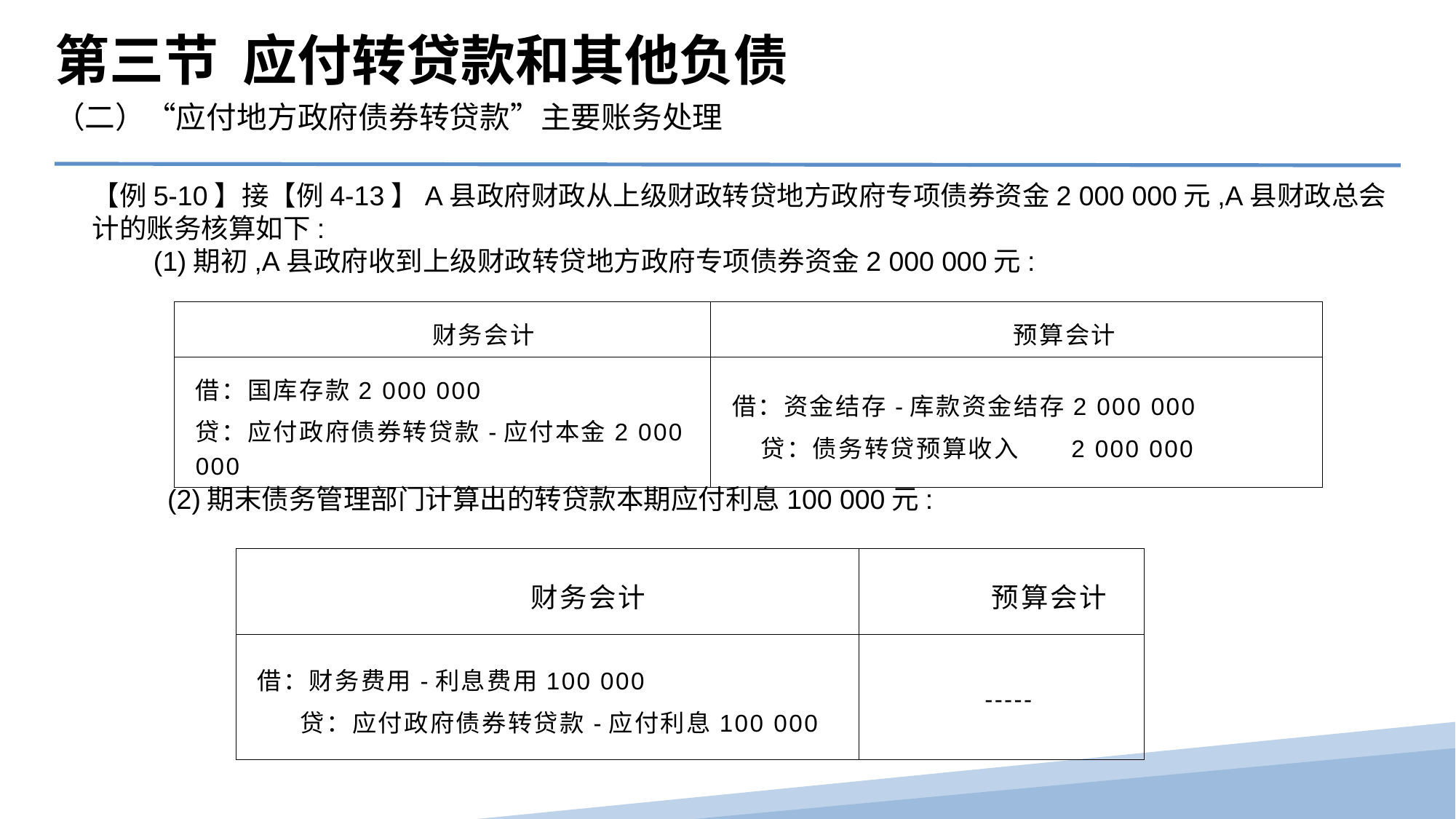

第三节  应付转贷款和其他负债
（二）“应付地方政府债券转贷款”主要账务处理
【例5-10】接【例4-13】A县政府财政从上级财政转贷地方政府专项债券资金2 000 000元,A县财政总会计的账务核算如下:
　　(1)期初,A县政府收到上级财政转贷地方政府专项债券资金2 000 000元:
| 财务会计 | 预算会计 |
| --- | --- |
| 借：国库存款2 000 000 贷：应付政府债券转贷款-应付本金2 000 000 | 借：资金结存-库款资金结存2 000 000 贷：债务转贷预算收入 2 000 000 |
(2)期末债务管理部门计算出的转贷款本期应付利息100 000元:
| 财务会计 | 预算会计 |
| --- | --- |
| 借：财务费用-利息费用100 000 贷：应付政府债券转贷款-应付利息100 000 | ----- |